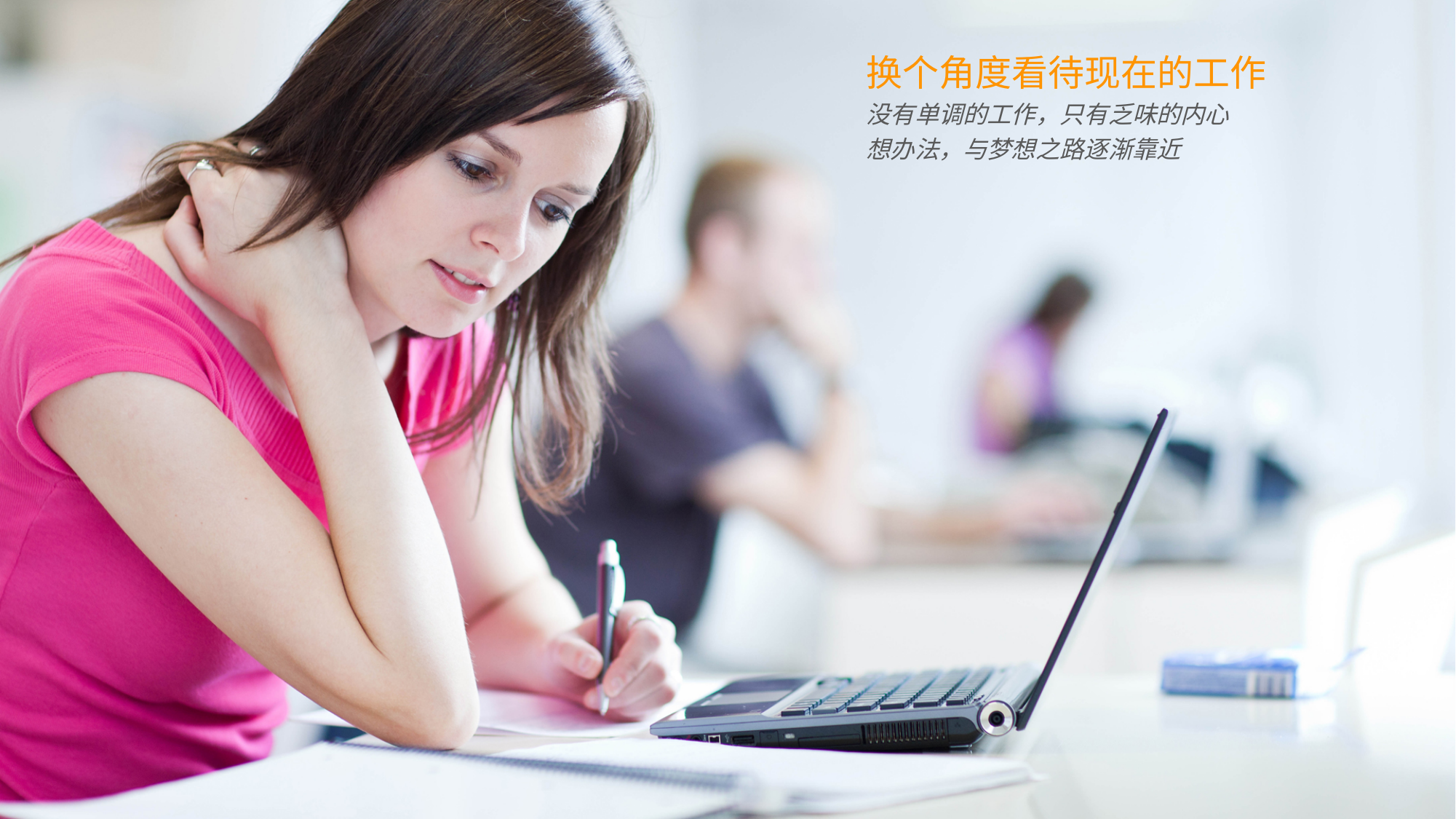

换个角度看待现在的工作
没有单调的工作，只有乏味的内心
想办法，与梦想之路逐渐靠近